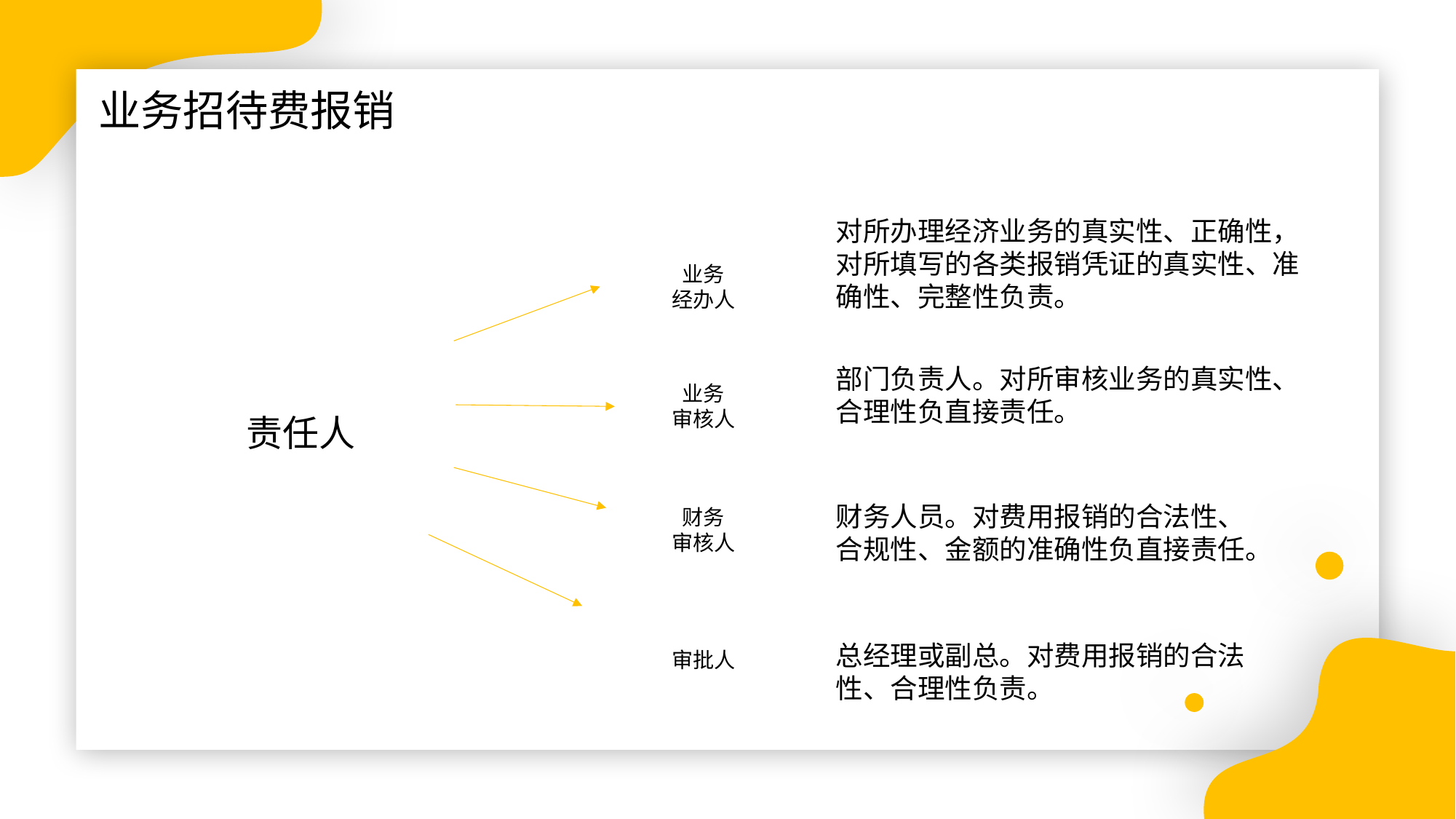

业务招待费报销
对所办理经济业务的真实性、正确性，对所填写的各类报销凭证的真实性、准确性、完整性负责。
部门负责人。对所审核业务的真实性、合理性负直接责任。
财务人员。对费用报销的合法性、合规性、金额的准确性负直接责任。
总经理或副总。对费用报销的合法性、合理性负责。
业务
经办人
业务
审核人
财务
审核人
审批人
责任人